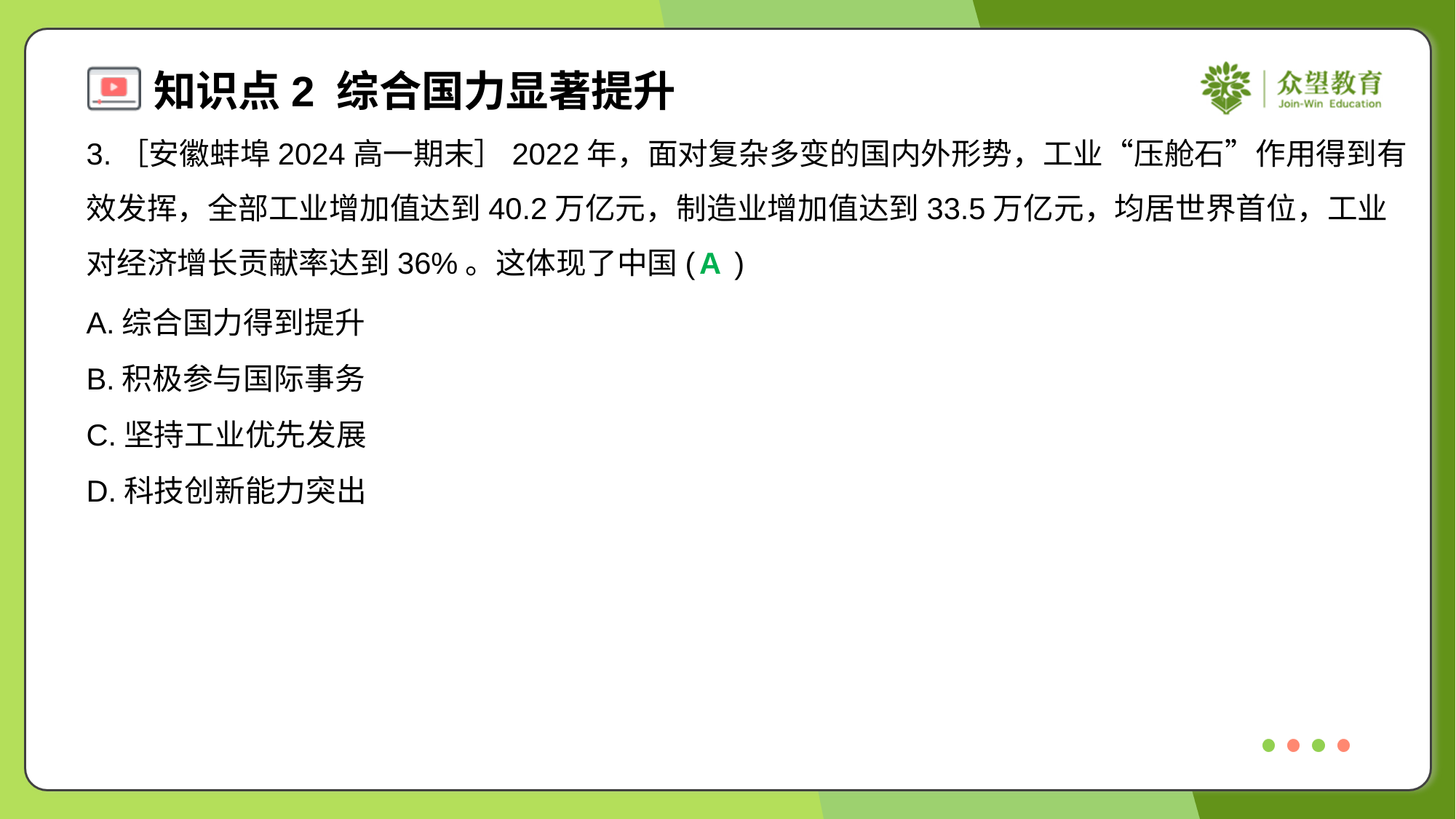

3.［安徽蚌埠2024高一期末］2022年，面对复杂多变的国内外形势，工业“压舱石”作用得到有
效发挥，全部工业增加值达到40.2万亿元，制造业增加值达到33.5万亿元，均居世界首位，工业
对经济增长贡献率达到36%。这体现了中国(     )
A
A.综合国力得到提升
B.积极参与国际事务
C.坚持工业优先发展
D.科技创新能力突出